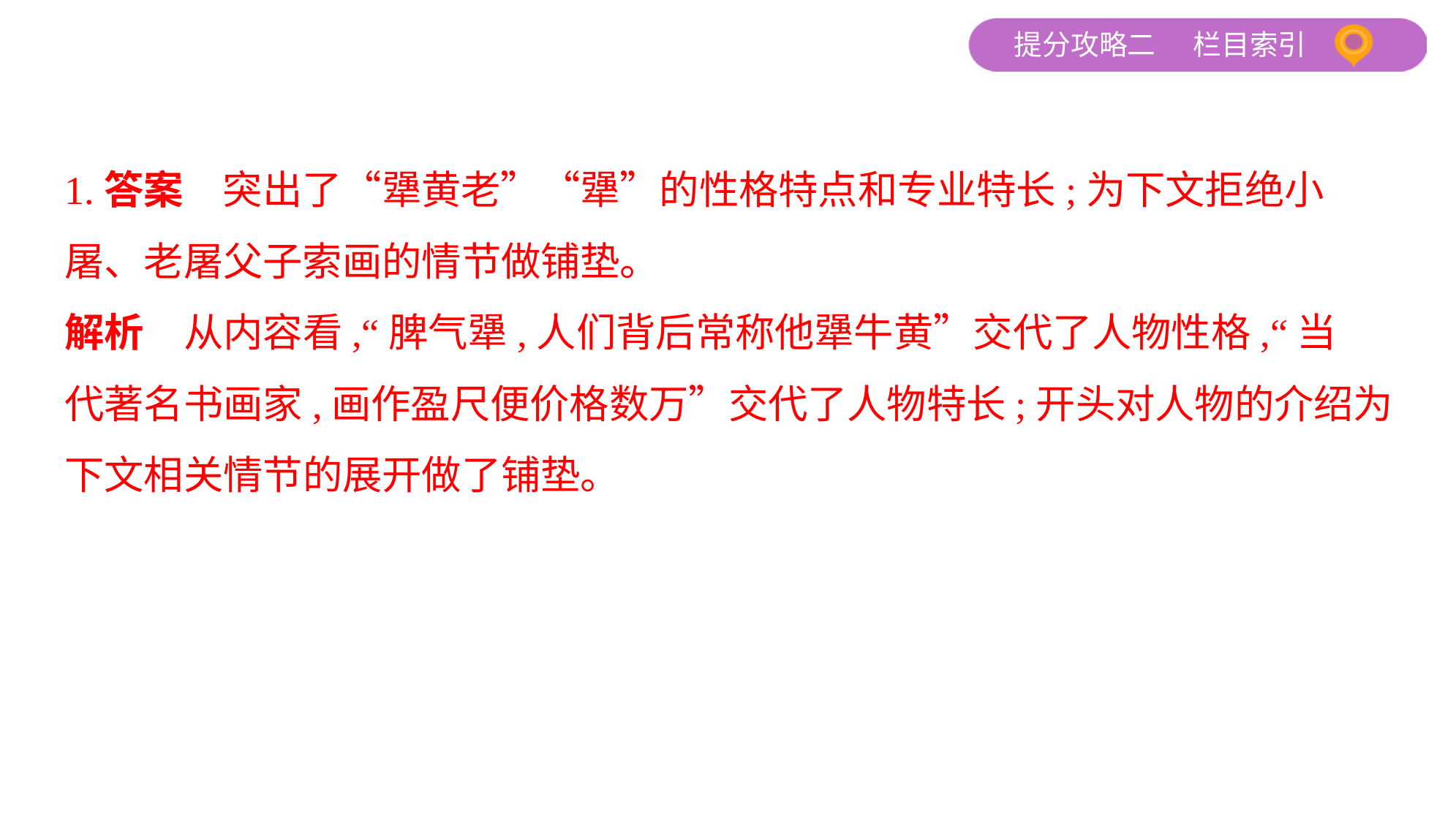

1.答案　突出了“犟黄老”“犟”的性格特点和专业特长;为下文拒绝小
屠、老屠父子索画的情节做铺垫。
解析　从内容看,“脾气犟,人们背后常称他犟牛黄”交代了人物性格,“当
代著名书画家,画作盈尺便价格数万”交代了人物特长;开头对人物的介绍为
下文相关情节的展开做了铺垫。